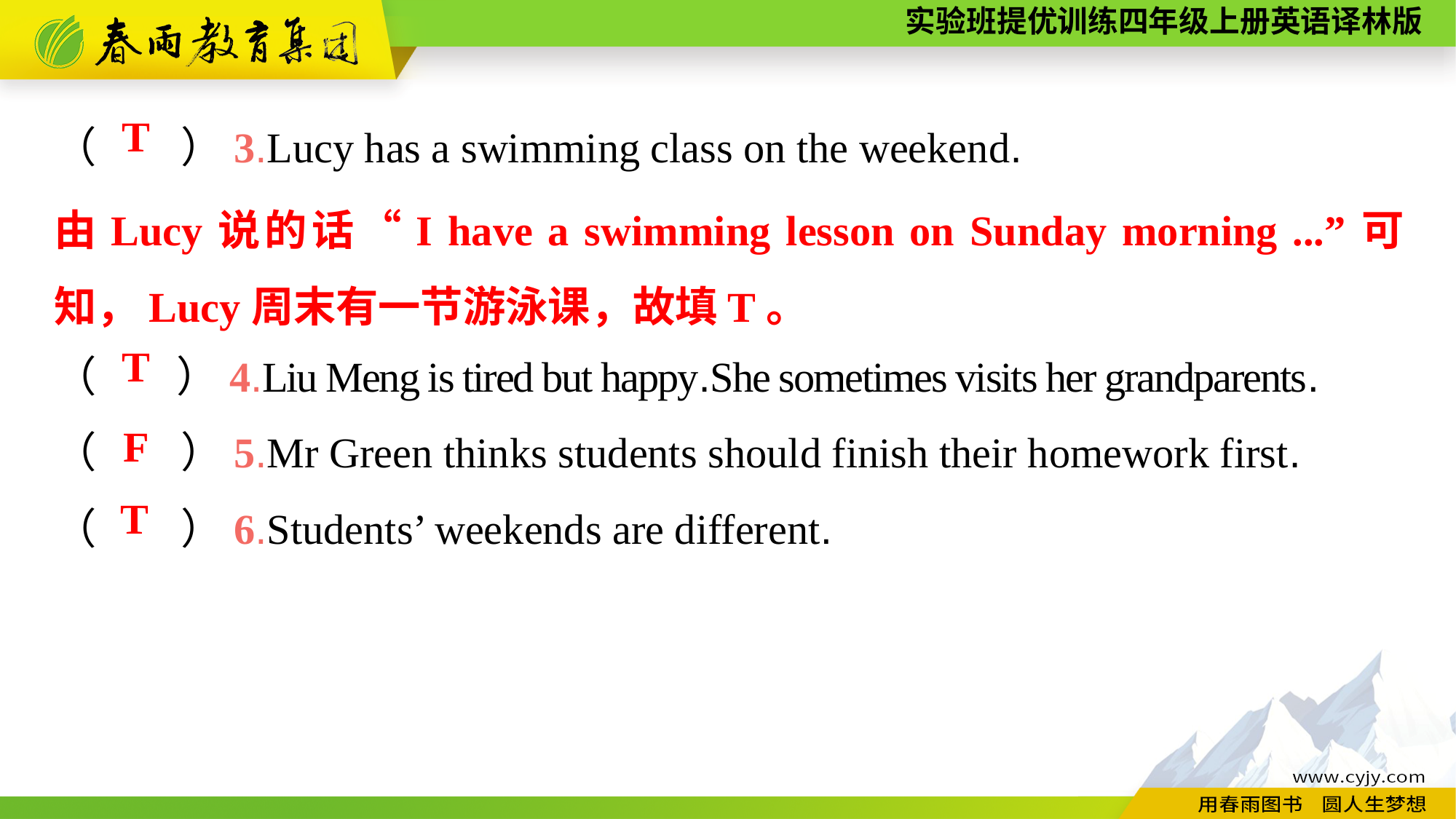

（　　）3.Lucy has a swimming class on the weekend.

（　　）4.Liu Meng is tired but happy.She sometimes visits her grandparents.
（　　）5.Mr Green thinks students should finish their homework first.
（　　）6.Students’ weekends are different.
T
由Lucy说的话“I have a swimming lesson on Sunday morning ...”可知，Lucy周末有一节游泳课，故填T。
T
F
T